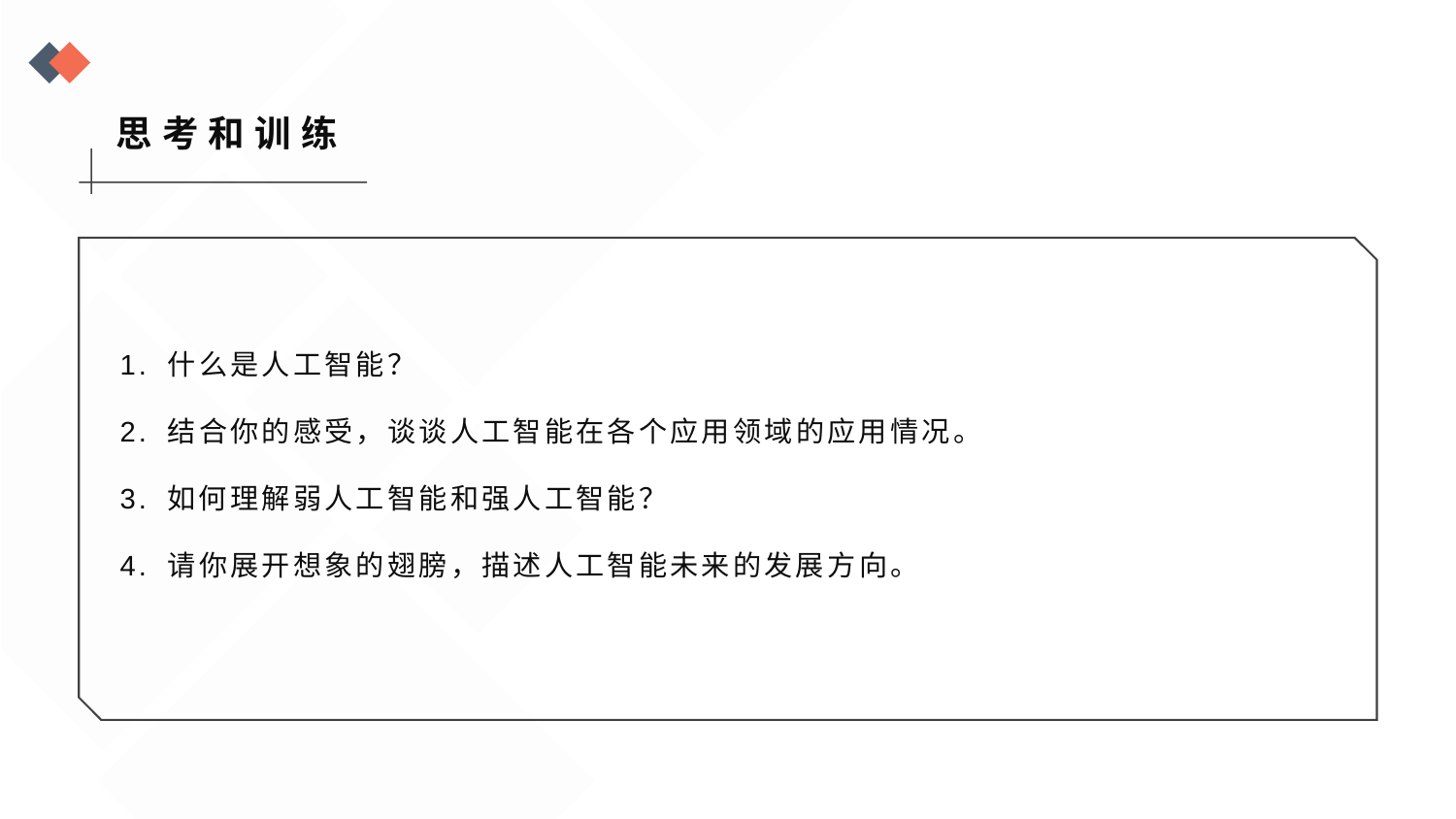

思考和训练

1. 什么是人工智能？
2. 结合你的感受，谈谈人工智能在各个应用领域的应用情况。
3. 如何理解弱人工智能和强人工智能？
4. 请你展开想象的翅膀，描述人工智能未来的发展方向。